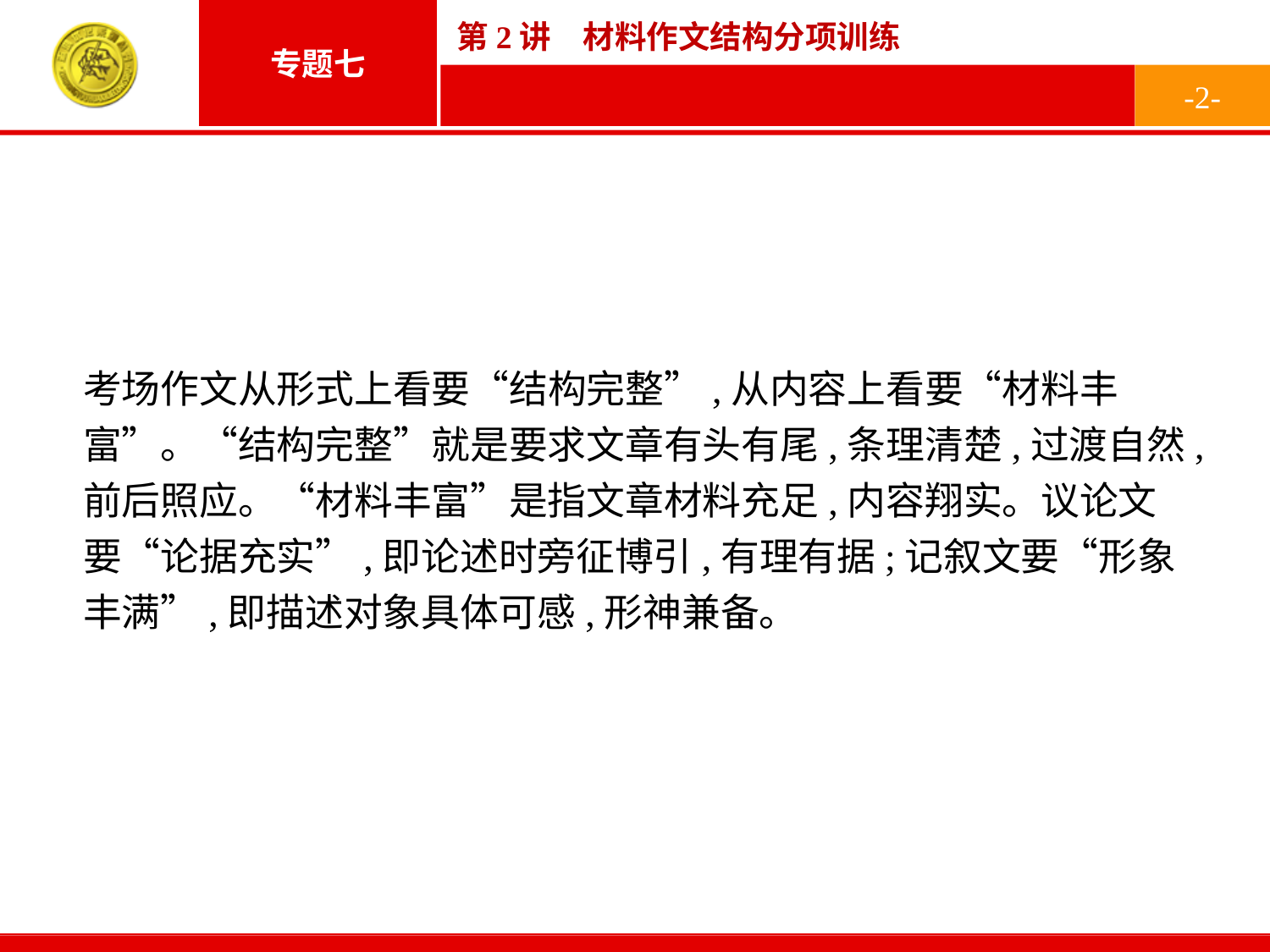

-2-
考场作文从形式上看要“结构完整”,从内容上看要“材料丰富”。“结构完整”就是要求文章有头有尾,条理清楚,过渡自然,前后照应。“材料丰富”是指文章材料充足,内容翔实。议论文要“论据充实”,即论述时旁征博引,有理有据;记叙文要“形象丰满”,即描述对象具体可感,形神兼备。